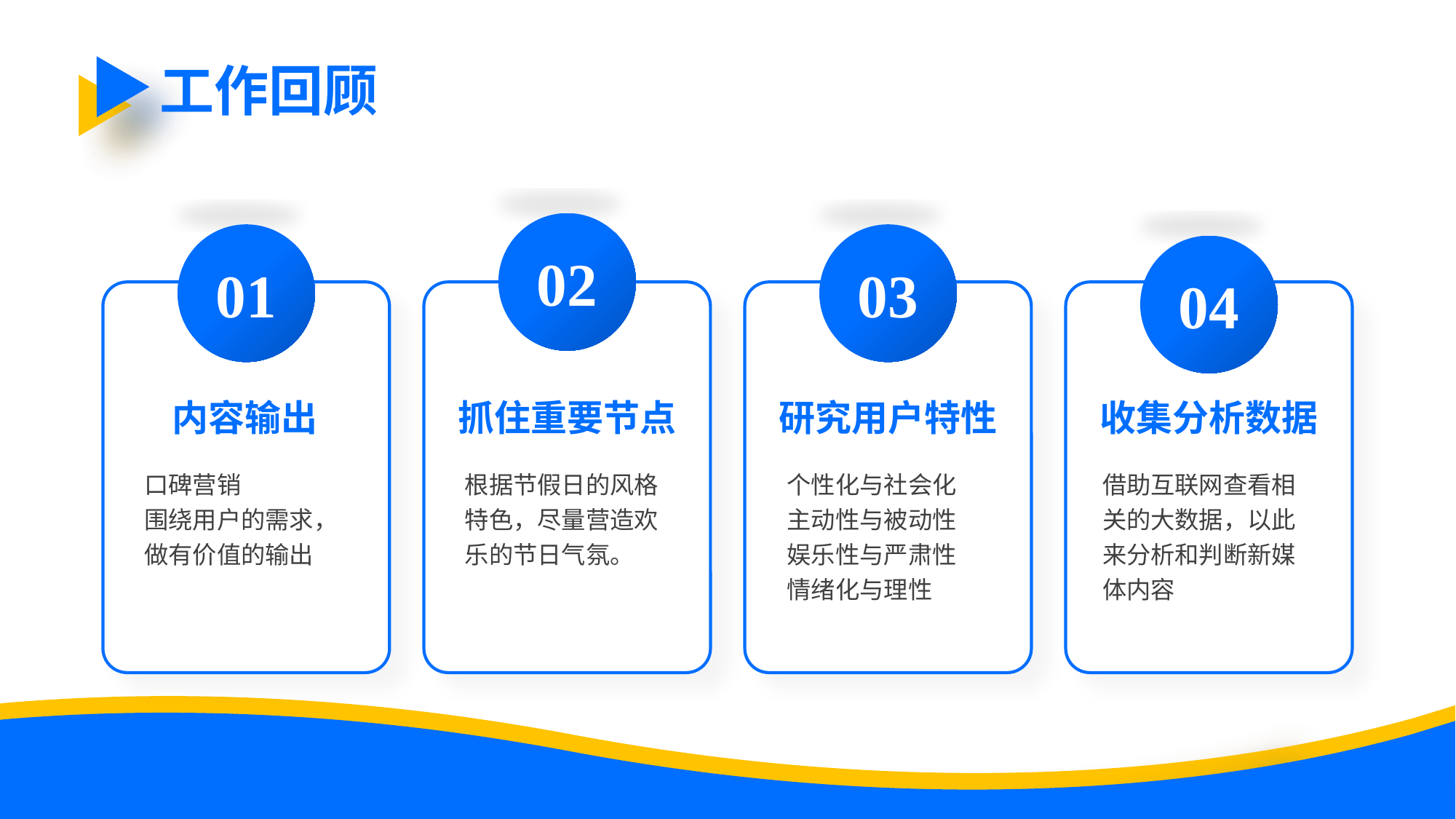

工作回顾
02
01
03
04

内容输出
抓住重要节点
研究用户特性
收集分析数据
口碑营销
围绕用户的需求，做有价值的输出
根据节假日的风格特色，尽量营造欢乐的节日气氛。
个性化与社会化
主动性与被动性
娱乐性与严肃性
情绪化与理性
借助互联网查看相关的大数据，以此来分析和判断新媒体内容